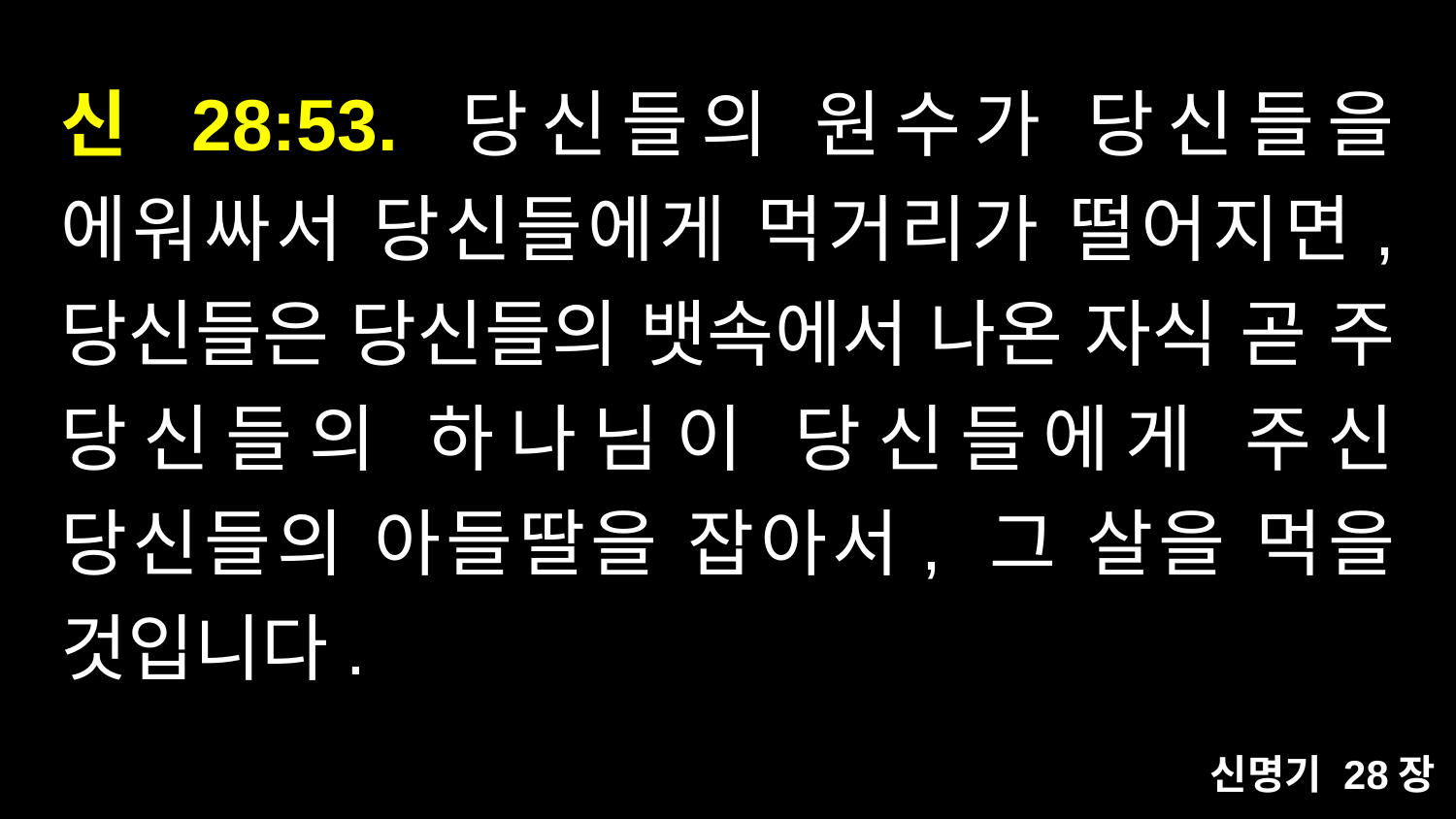

# 신 28:53. 당신들의 원수가 당신들을 에워싸서 당신들에게 먹거리가 떨어지면, 당신들은 당신들의 뱃속에서 나온 자식 곧 주 당신들의 하나님이 당신들에게 주신 당신들의 아들딸을 잡아서, 그 살을 먹을 것입니다.
신명기 28장